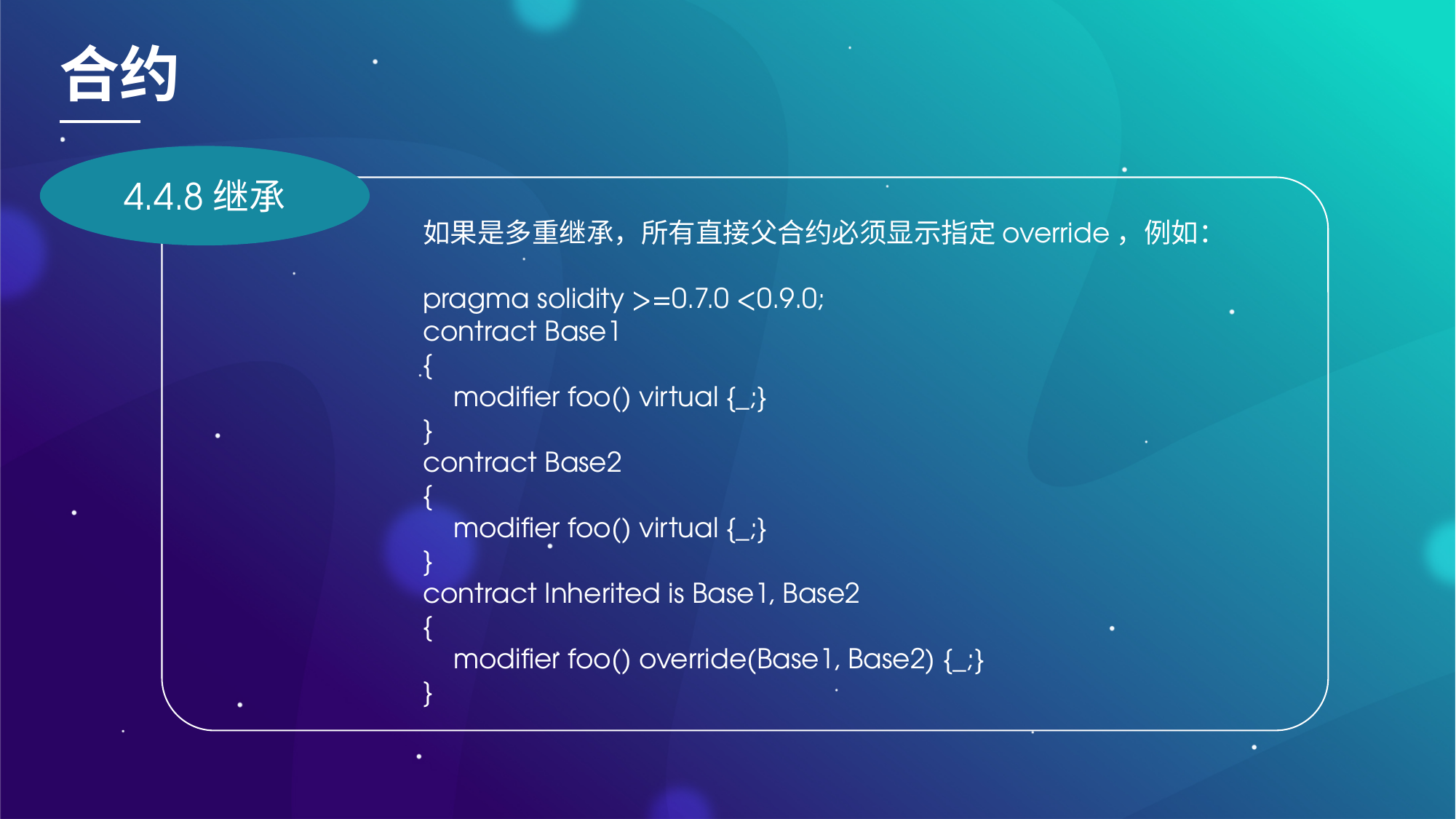

合约
4.4.8继承

如果是多重继承，所有直接父合约必须显示指定override，例如：

pragma solidity >=0.7.0 <0.9.0;
contract Base1
{
    modifier foo() virtual {_;}
}
contract Base2
{
    modifier foo() virtual {_;}
}
contract Inherited is Base1, Base2
{
    modifier foo() override(Base1, Base2) {_;}
}